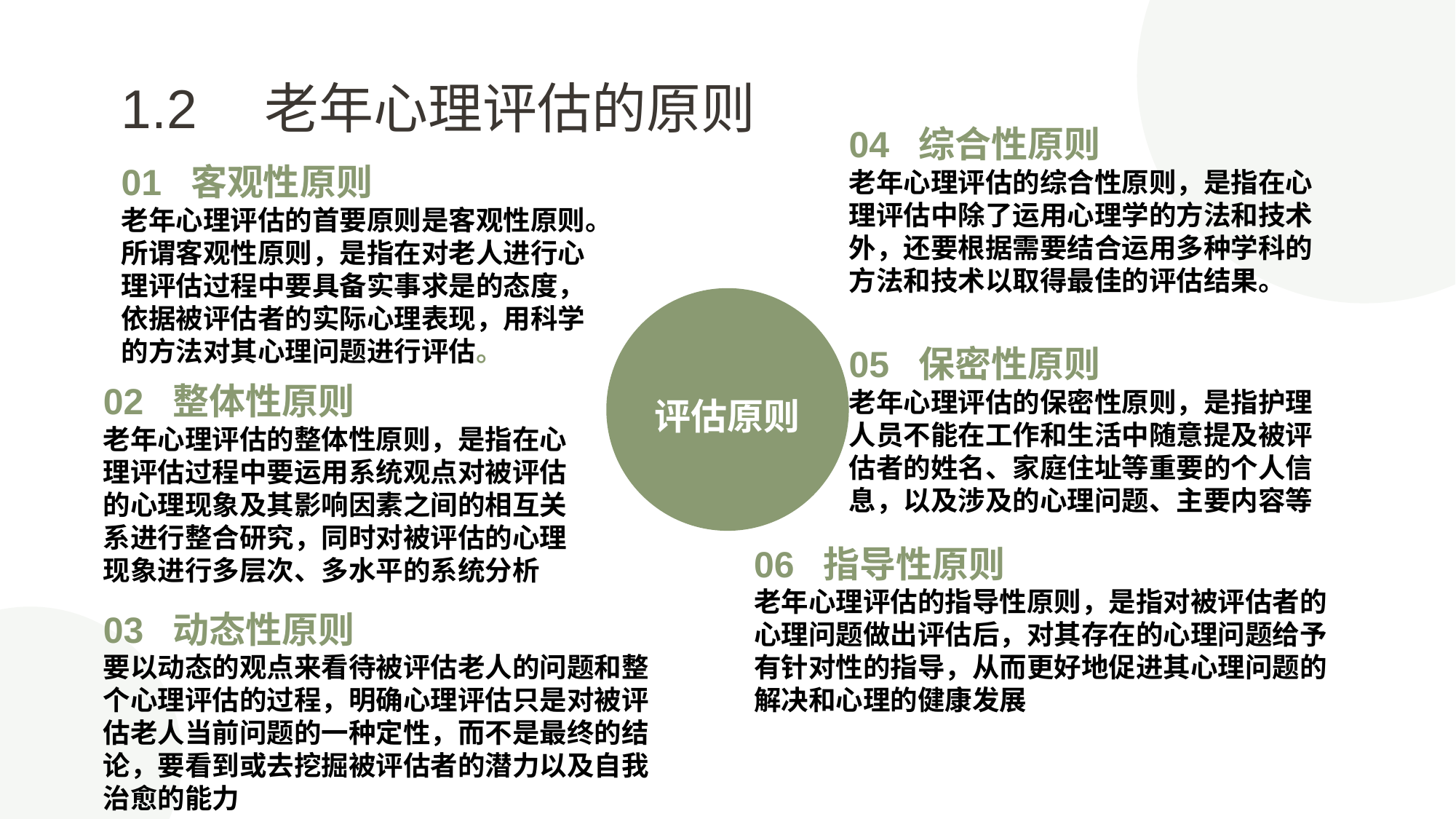

1.2　老年心理评估的原则
04  综合性原则
老年心理评估的综合性原则，是指在心理评估中除了运用心理学的方法和技术外，还要根据需要结合运用多种学科的方法和技术以取得最佳的评估结果。

01  客观性原则
老年心理评估的首要原则是客观性原则。所谓客观性原则，是指在对老人进行心理评估过程中要具备实事求是的态度，依据被评估者的实际心理表现，用科学的方法对其心理问题进行评估。

评估原则
05  保密性原则
老年心理评估的保密性原则，是指护理人员不能在工作和生活中随意提及被评估者的姓名、家庭住址等重要的个人信息，以及涉及的心理问题、主要内容等
02  整体性原则
老年心理评估的整体性原则，是指在心理评估过程中要运用系统观点对被评估的心理现象及其影响因素之间的相互关系进行整合研究，同时对被评估的心理现象进行多层次、多水平的系统分析

06  指导性原则
老年心理评估的指导性原则，是指对被评估者的心理问题做出评估后，对其存在的心理问题给予有针对性的指导，从而更好地促进其心理问题的解决和心理的健康发展

03  动态性原则
要以动态的观点来看待被评估老人的问题和整个心理评估的过程，明确心理评估只是对被评估老人当前问题的一种定性，而不是最终的结论，要看到或去挖掘被评估者的潜力以及自我治愈的能力